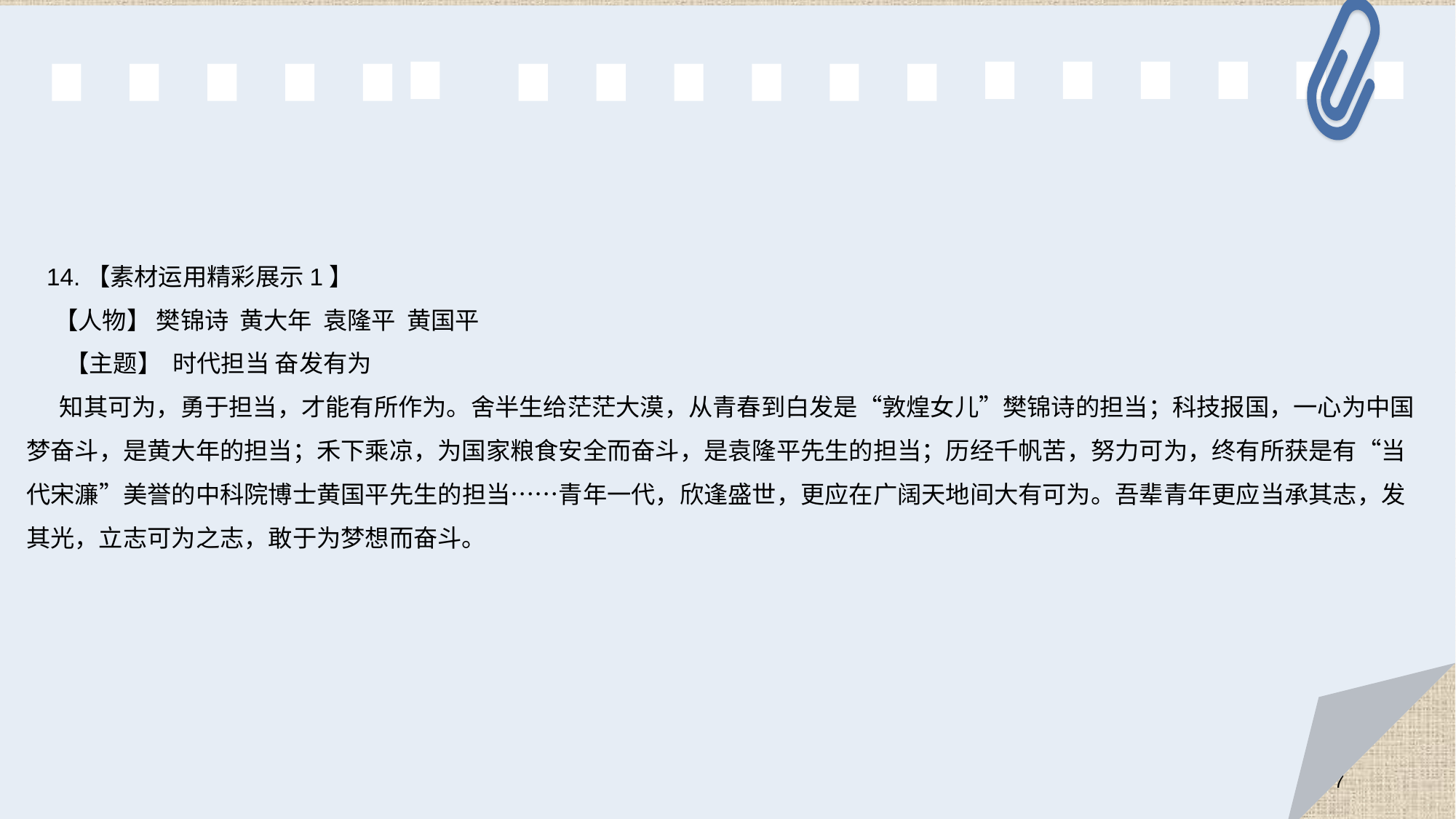

14.【素材运用精彩展示1】
    【人物】 樊锦诗  黄大年  袁隆平  黄国平
      【主题】  时代担当 奋发有为
     知其可为，勇于担当，才能有所作为。舍半生给茫茫大漠，从青春到白发是“敦煌女儿”樊锦诗的担当；科技报国，一心为中国梦奋斗，是黄大年的担当；禾下乘凉，为国家粮食安全而奋斗，是袁隆平先生的担当；历经千帆苦，努力可为，终有所获是有“当代宋濂”美誉的中科院博士黄国平先生的担当……青年一代，欣逢盛世，更应在广阔天地间大有可为。吾辈青年更应当承其志，发其光，立志可为之志，敢于为梦想而奋斗。
77